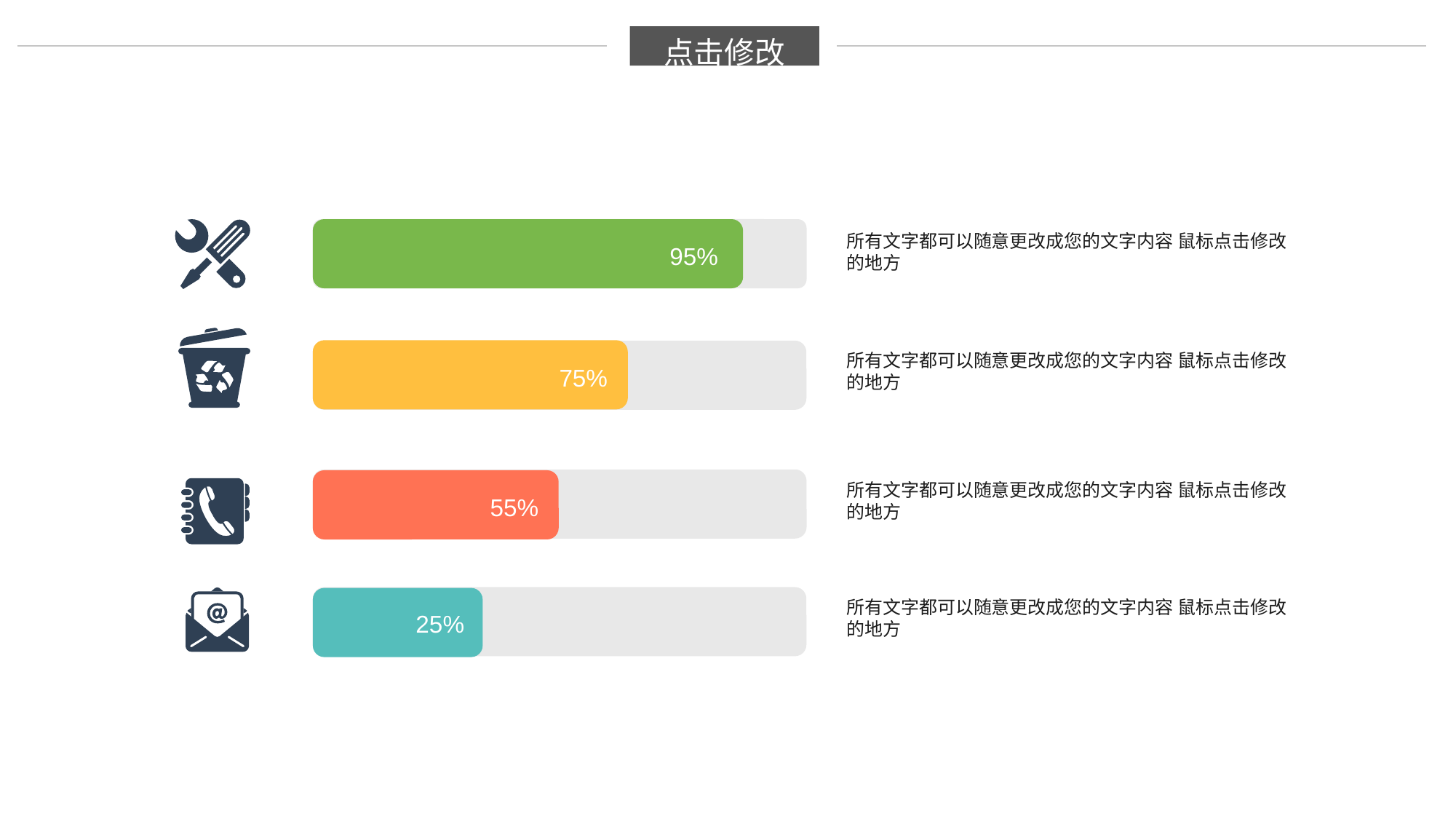

点击修改

95%

所有文字都可以随意更改成您的文字内容 鼠标点击修改的地方

75%

所有文字都可以随意更改成您的文字内容 鼠标点击修改的地方

55%
所有文字都可以随意更改成您的文字内容 鼠标点击修改的地方

25%
所有文字都可以随意更改成您的文字内容 鼠标点击修改的地方